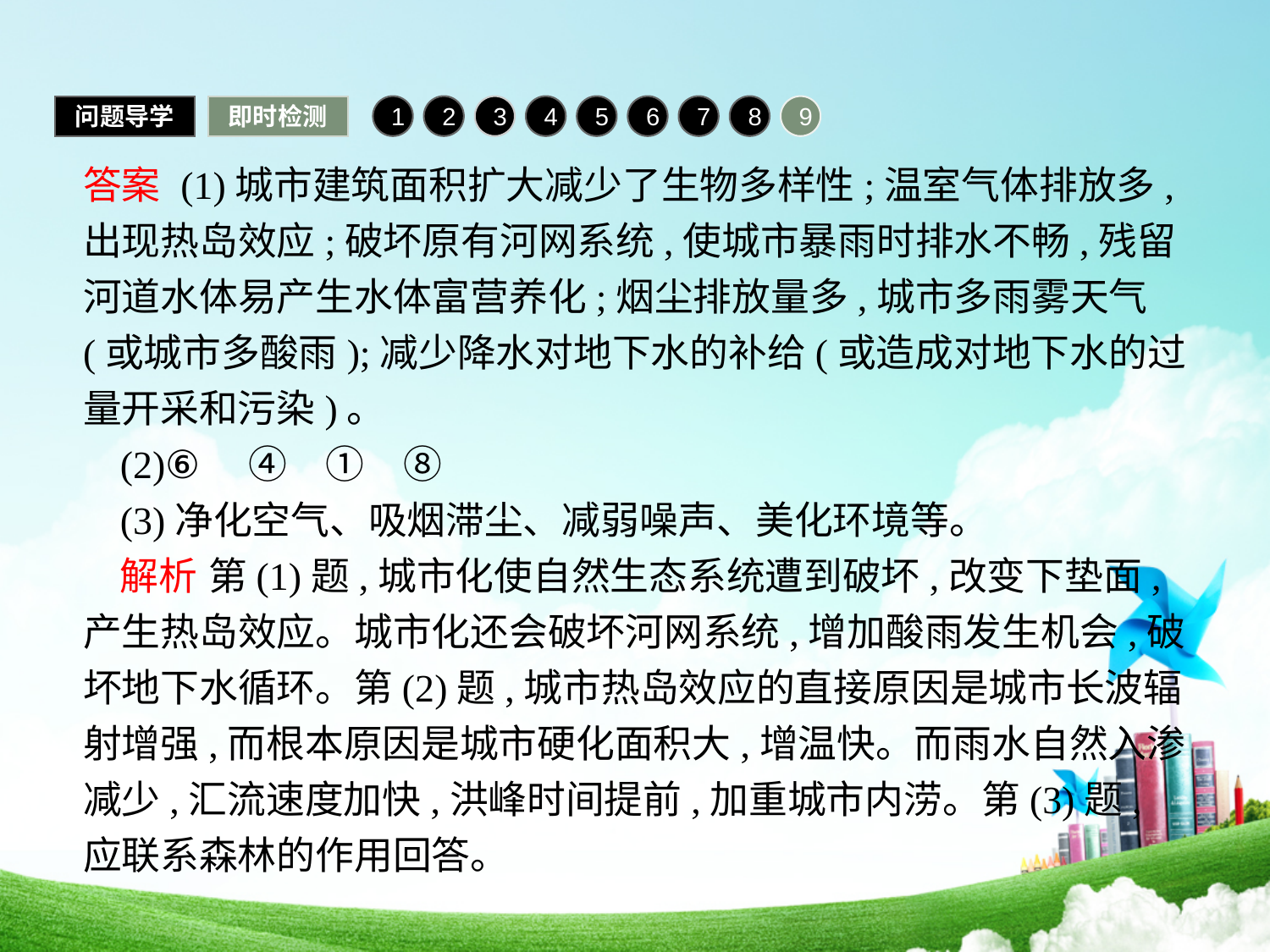

问题导学
即时检测
1
2
3
4
5
6
7
8
9
答案 (1)城市建筑面积扩大减少了生物多样性;温室气体排放多,出现热岛效应;破坏原有河网系统,使城市暴雨时排水不畅,残留河道水体易产生水体富营养化;烟尘排放量多,城市多雨雾天气(或城市多酸雨);减少降水对地下水的补给(或造成对地下水的过量开采和污染)。
(2)⑥　④　①　⑧
(3)净化空气、吸烟滞尘、减弱噪声、美化环境等。
解析 第(1)题,城市化使自然生态系统遭到破坏,改变下垫面,产生热岛效应。城市化还会破坏河网系统,增加酸雨发生机会,破坏地下水循环。第(2)题,城市热岛效应的直接原因是城市长波辐射增强,而根本原因是城市硬化面积大,增温快。而雨水自然入渗减少,汇流速度加快,洪峰时间提前,加重城市内涝。第(3)题,应联系森林的作用回答。